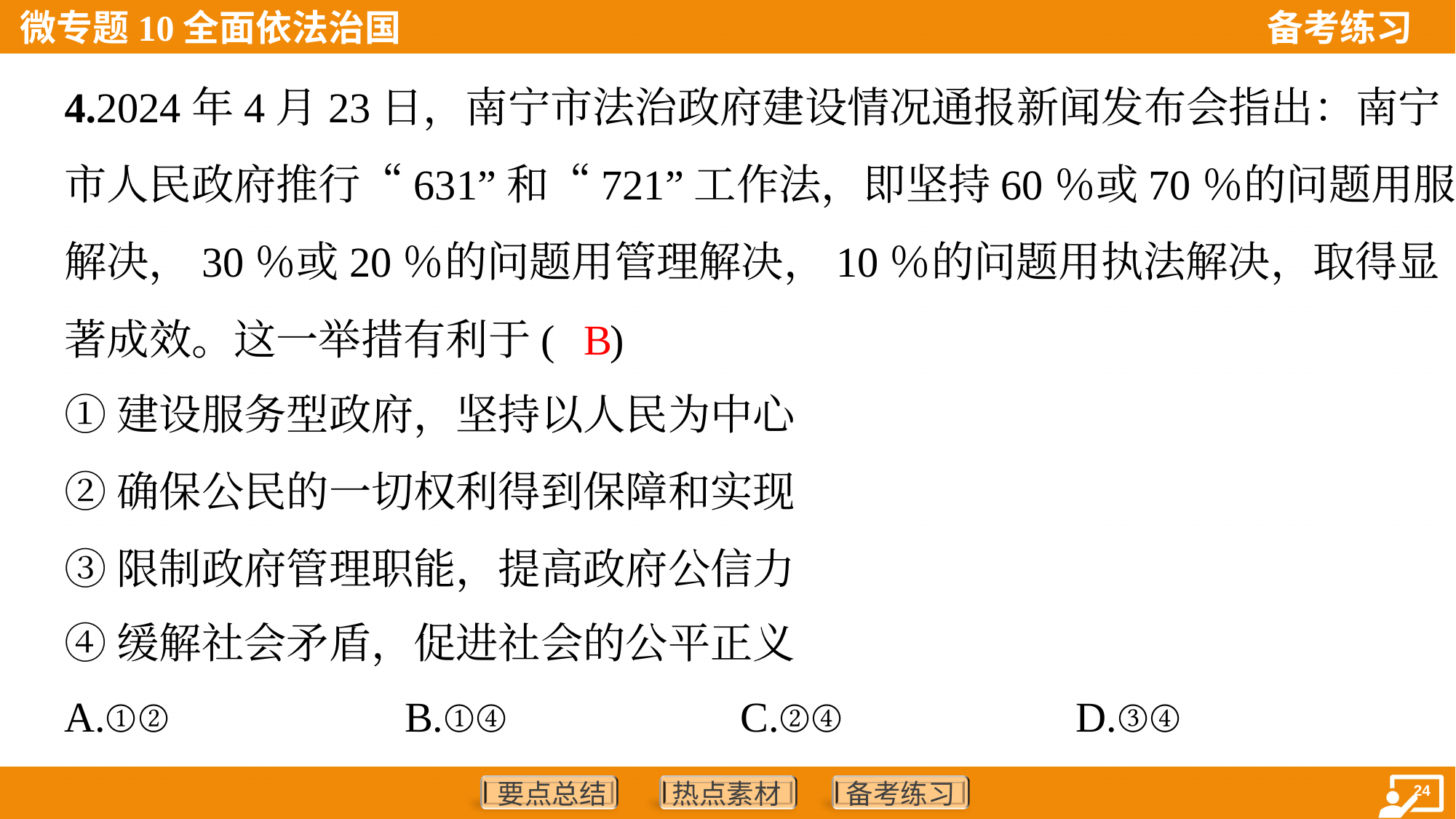

4.2024年4月23日，南宁市法治政府建设情况通报新闻发布会指出：南宁
市人民政府推行“631”和“721”工作法，即坚持60％或70％的问题用服务
解决，30％或20％的问题用管理解决，10％的问题用执法解决，取得显
著成效。这一举措有利于(     )
B
①建设服务型政府，坚持以人民为中心
②确保公民的一切权利得到保障和实现
③限制政府管理职能，提高政府公信力
④缓解社会矛盾，促进社会的公平正义
A.①②	B.①④	C.②④	D.③④